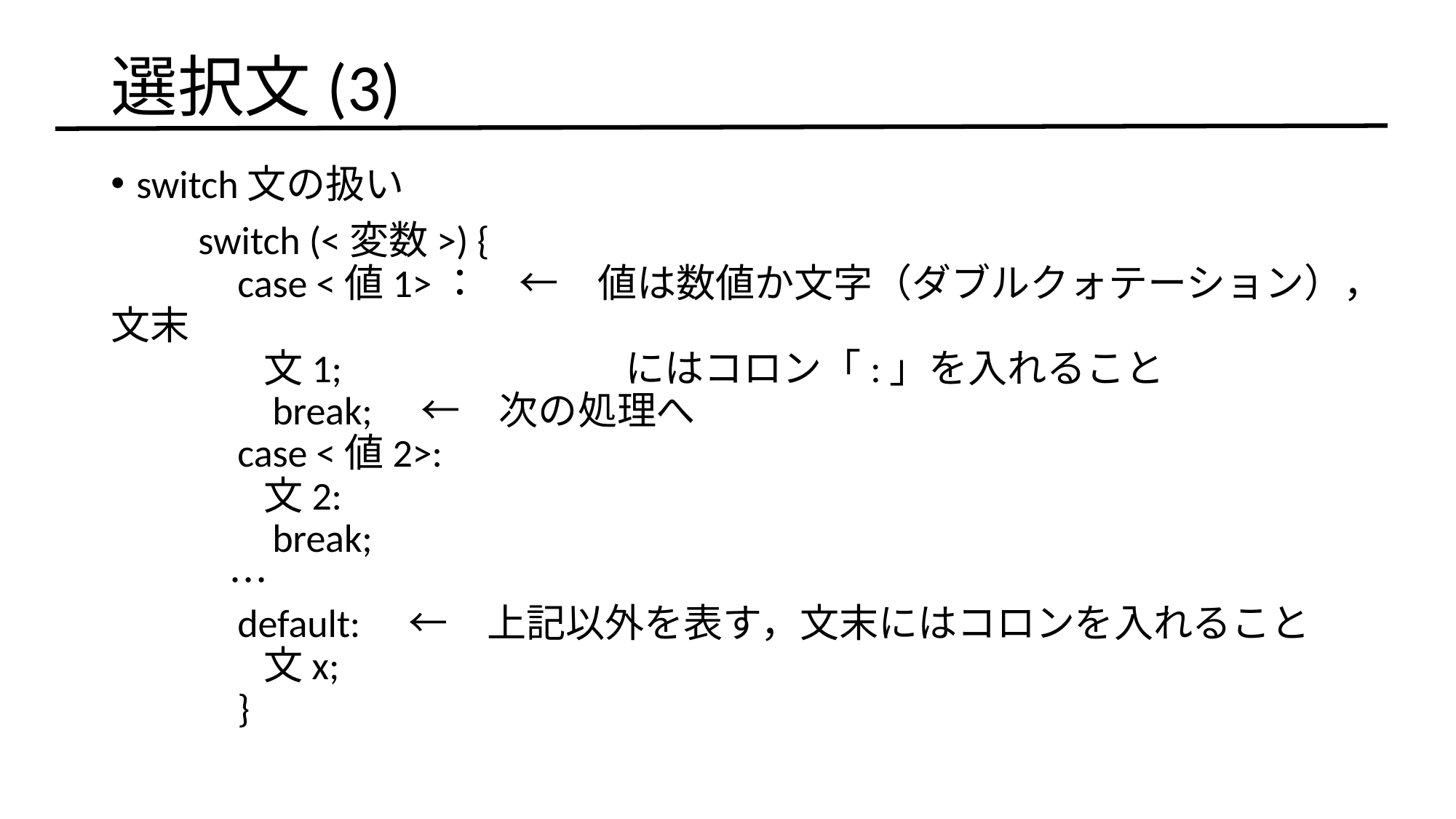

# 選択文(3)
switch文の扱い
　　switch (<変数>) {
　　　case <値1>：　←　値は数値か文字（ダブルクォテーション），文末
　　　    文1;　　　　　　　にはコロン「:」を入れること
　　　    break;　←　次の処理へ
　　　case <値2>:
　　　    文2:
　　　    break;
　　　…
　　　default:　←　上記以外を表す，文末にはコロンを入れること
　　　    文x;
　　　}